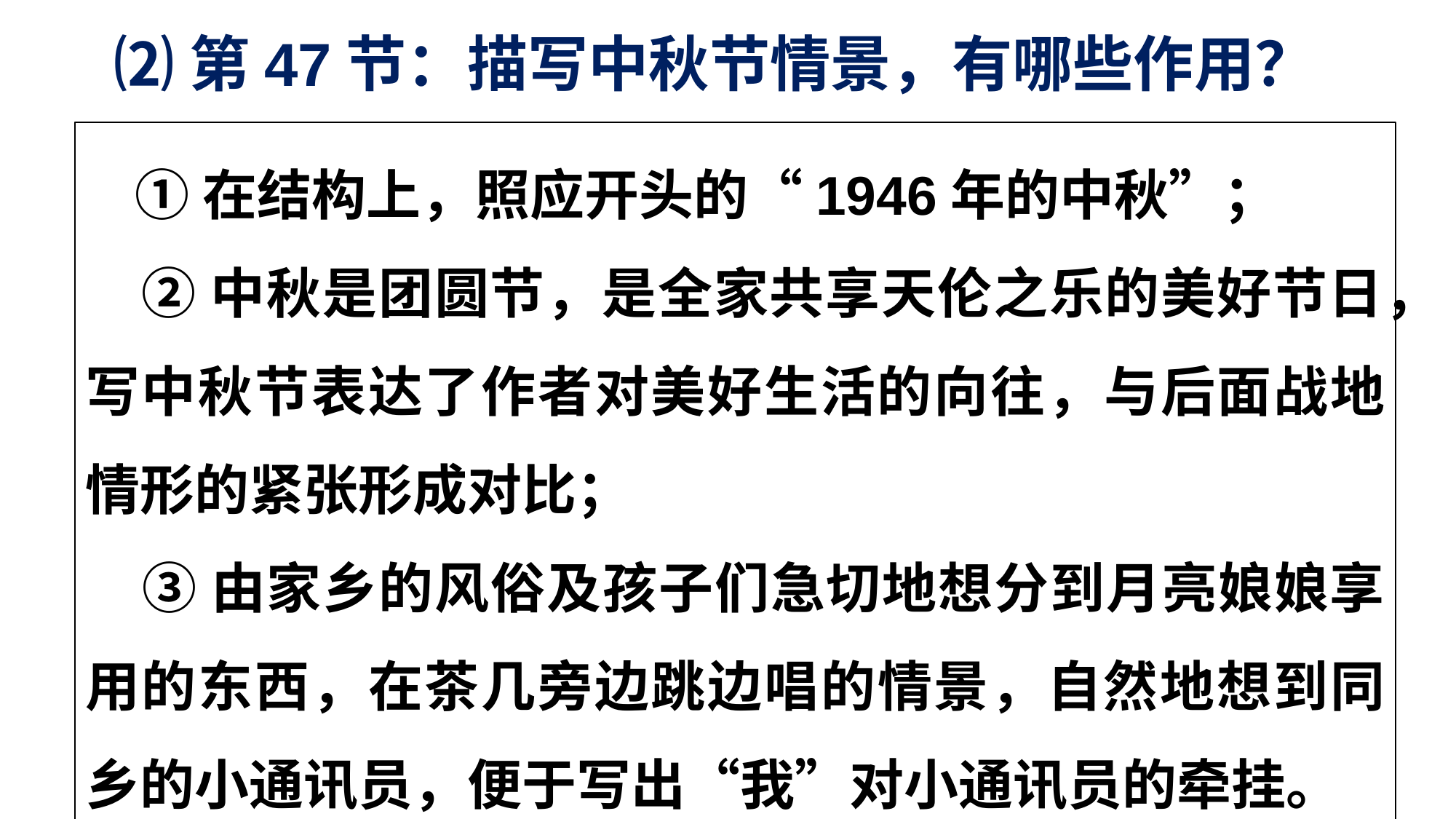

⑵第47节：描写中秋节情景，有哪些作用？
    ①在结构上，照应开头的“1946年的中秋”；
    ②中秋是团圆节，是全家共享天伦之乐的美好节日，写中秋节表达了作者对美好生活的向往，与后面战地情形的紧张形成对比；
    ③由家乡的风俗及孩子们急切地想分到月亮娘娘享用的东西，在茶几旁边跳边唱的情景，自然地想到同乡的小通讯员，便于写出“我”对小通讯员的牵挂。